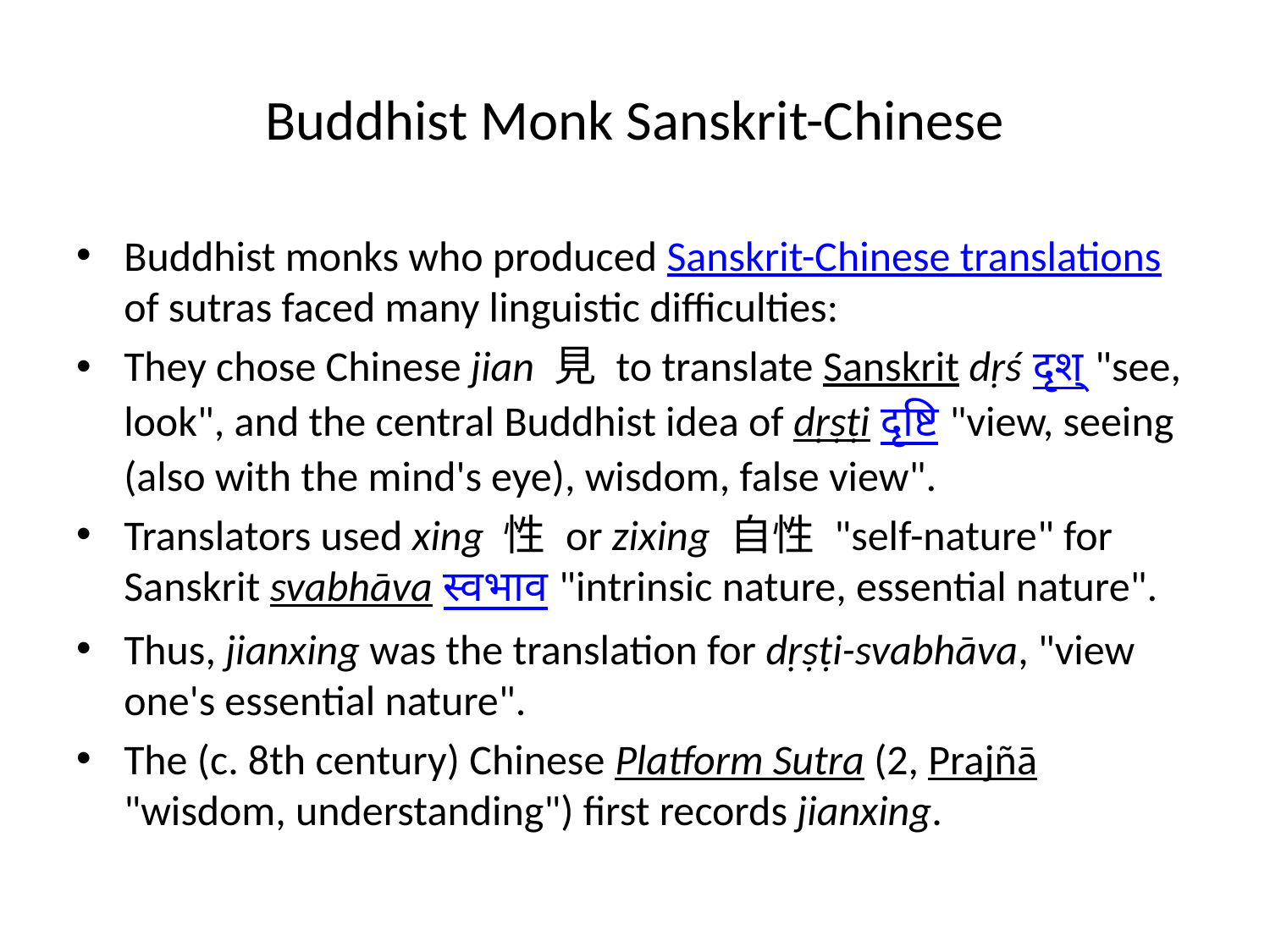

# Buddhist Monk Sanskrit-Chinese
Buddhist monks who produced Sanskrit-Chinese translations of sutras faced many linguistic difficulties:
They chose Chinese jian 見 to translate Sanskrit dṛś दृश् "see, look", and the central Buddhist idea of dṛṣṭi दृष्टि "view, seeing (also with the mind's eye), wisdom, false view".
Translators used xing 性 or zixing 自性 "self-nature" for Sanskrit svabhāva स्वभाव "intrinsic nature, essential nature".
Thus, jianxing was the translation for dṛṣṭi-svabhāva, "view one's essential nature".
The (c. 8th century) Chinese Platform Sutra (2, Prajñā "wisdom, understanding") first records jianxing.